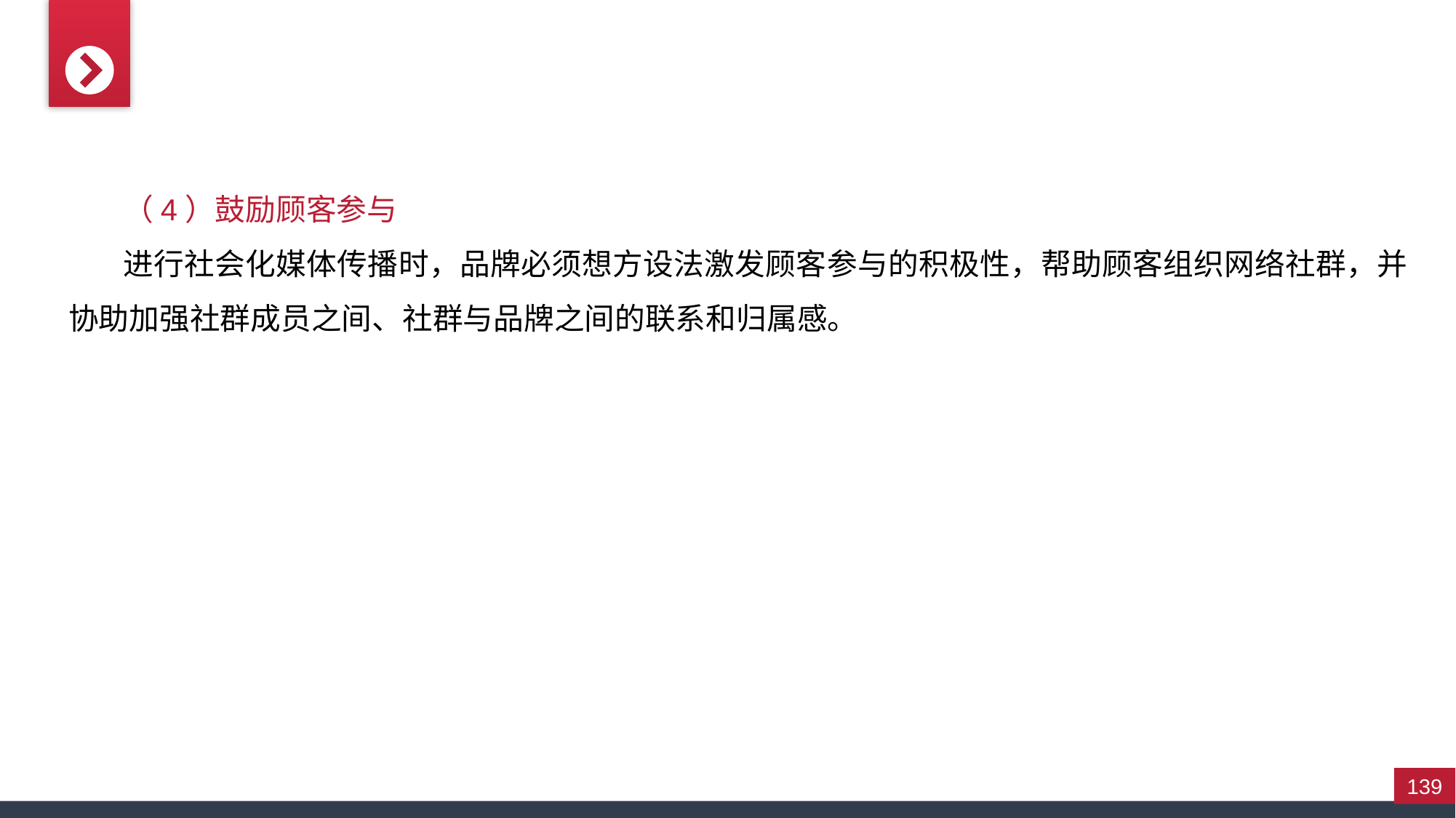

（4）鼓励顾客参与
进行社会化媒体传播时，品牌必须想方设法激发顾客参与的积极性，帮助顾客组织网络社群，并协助加强社群成员之间、社群与品牌之间的联系和归属感。